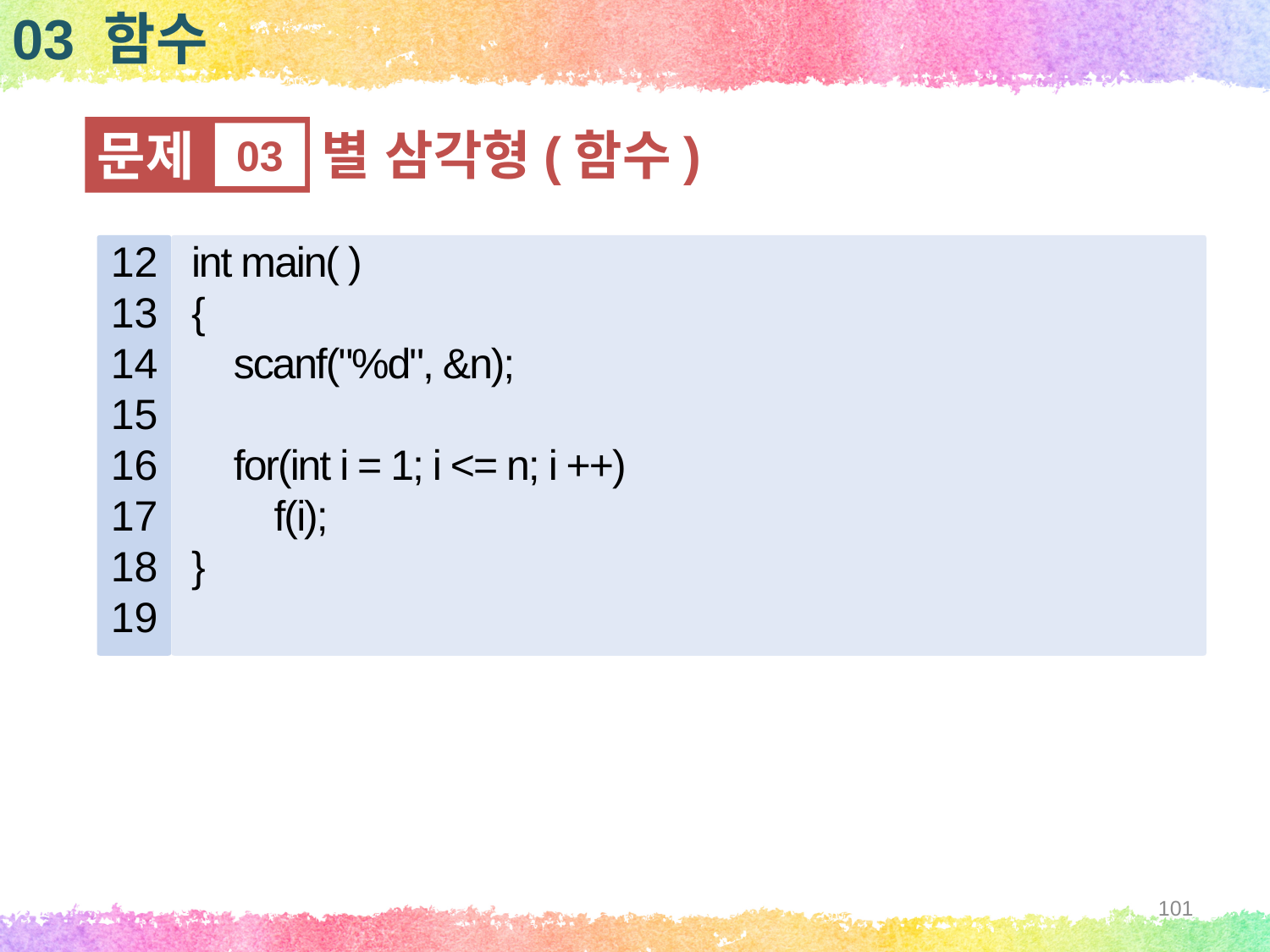

03 함수
문제
03
별 삼각형(함수)
12
13
14
15
16
17
18
19
int main( )
{
    scanf("%d", &n);

    for(int i = 1; i <= n; i ++)
        f(i);
}
101